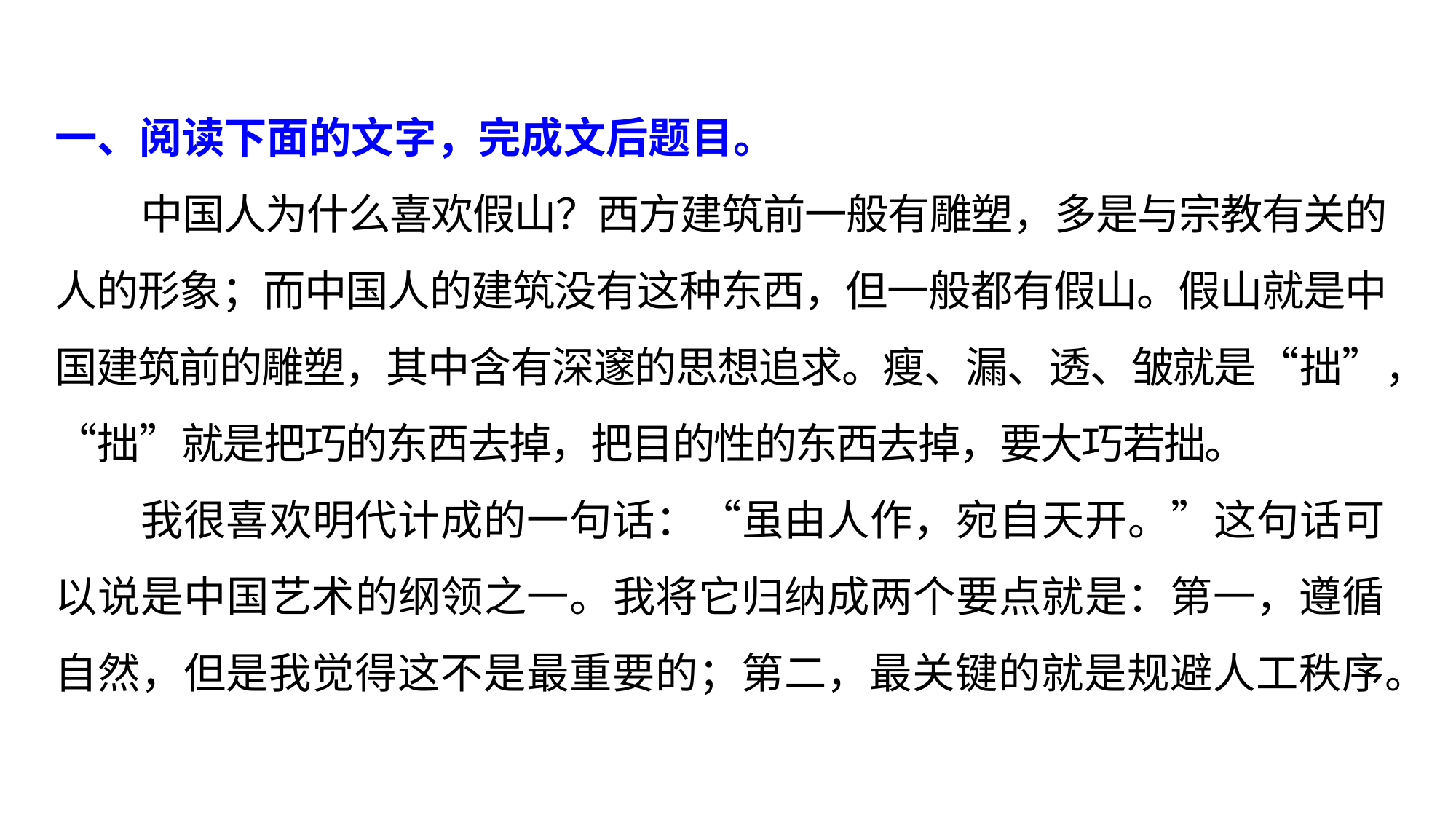

一、阅读下面的文字，完成文后题目。
中国人为什么喜欢假山？西方建筑前一般有雕塑，多是与宗教有关的人的形象；而中国人的建筑没有这种东西，但一般都有假山。假山就是中国建筑前的雕塑，其中含有深邃的思想追求。瘦、漏、透、皱就是“拙”，“拙”就是把巧的东西去掉，把目的性的东西去掉，要大巧若拙。
我很喜欢明代计成的一句话：“虽由人作，宛自天开。”这句话可以说是中国艺术的纲领之一。我将它归纳成两个要点就是：第一，遵循自然，但是我觉得这不是最重要的；第二，最关键的就是规避人工秩序。